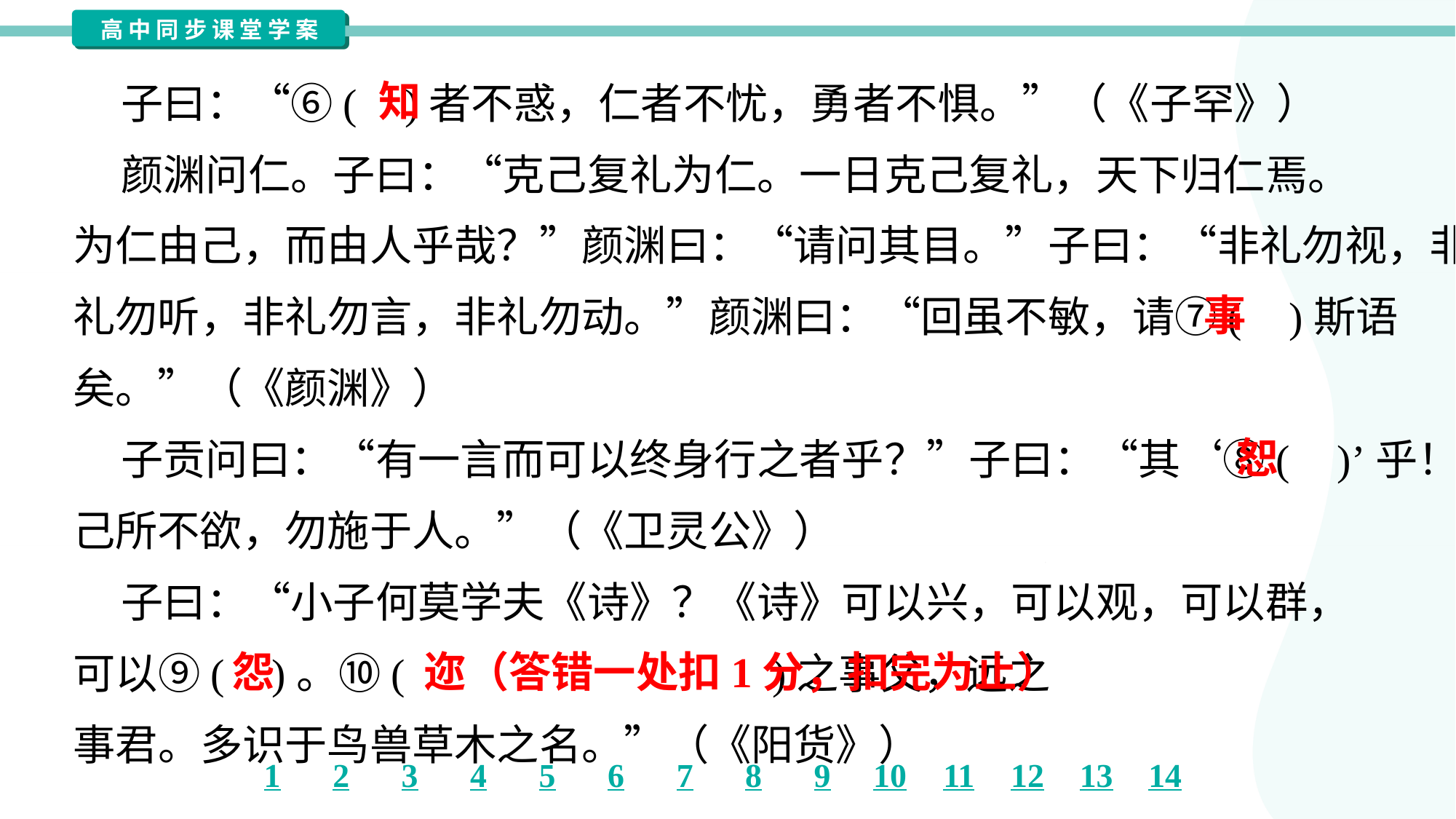

子曰：“⑥(    )者不惑，仁者不忧，勇者不惧。”（《子罕》）
    颜渊问仁。子曰：“克己复礼为仁。一日克己复礼，天下归仁焉。
为仁由己，而由人乎哉？”颜渊曰：“请问其目。”子曰：“非礼勿视，非
礼勿听，非礼勿言，非礼勿动。”颜渊曰：“回虽不敏，请⑦(    )斯语
矣。”（《颜渊》）
    子贡问曰：“有一言而可以终身行之者乎？”子曰：“其‘⑧(    )’乎！
己所不欲，勿施于人。”（《卫灵公》）
    子曰：“小子何莫学夫《诗》？《诗》可以兴，可以观，可以群，
可以⑨(    )。⑩(                               )之事父，远之
事君。多识于鸟兽草木之名。”（《阳货》）
知
事
恕
怨
迩（答错一处扣1分，扣完为止）